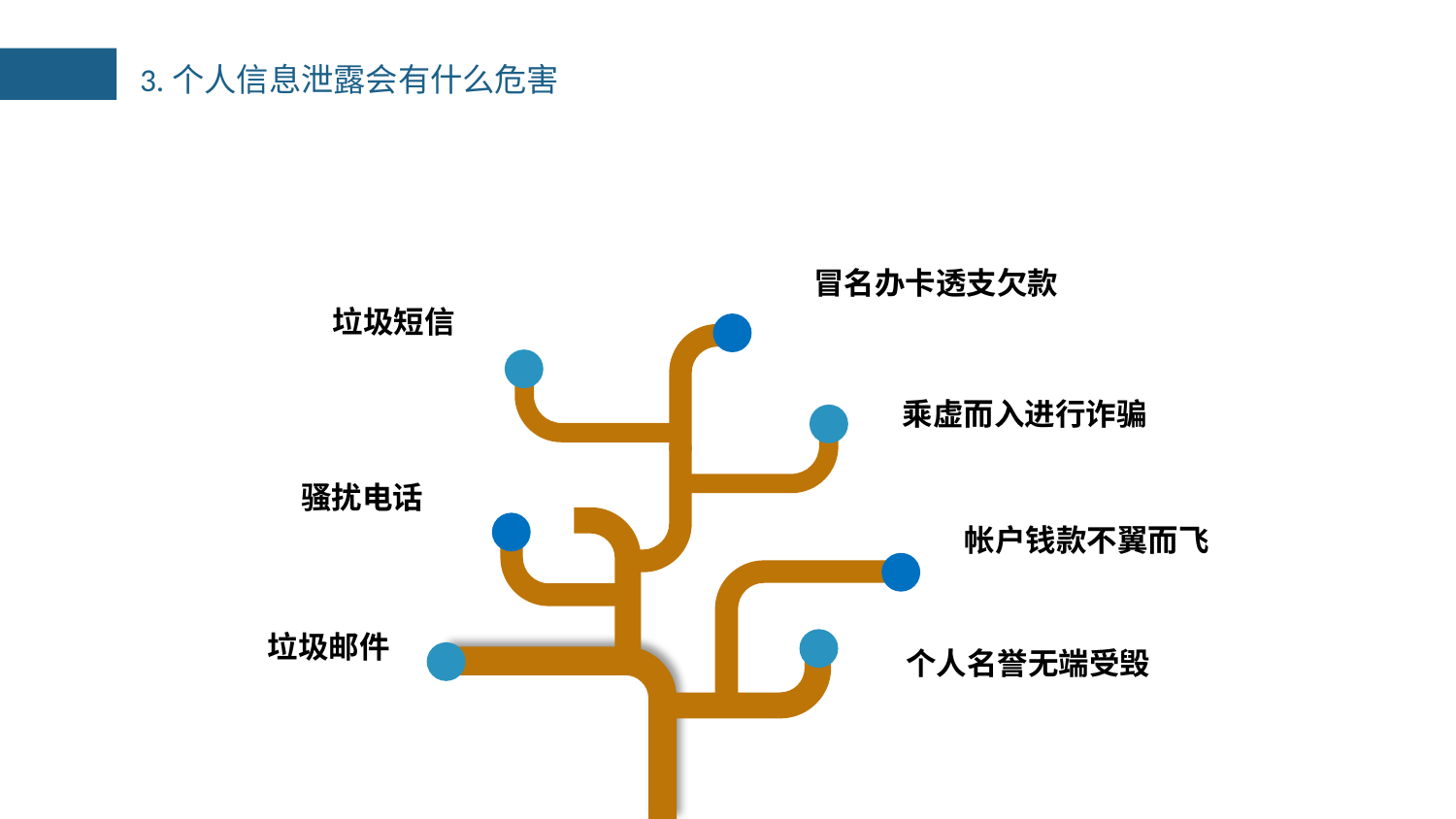

3.个人信息泄露会有什么危害
冒名办卡透支欠款
垃圾短信

乘虚而入进行诈骗

骚扰电话
帐户钱款不翼而飞

垃圾邮件
个人名誉无端受毁